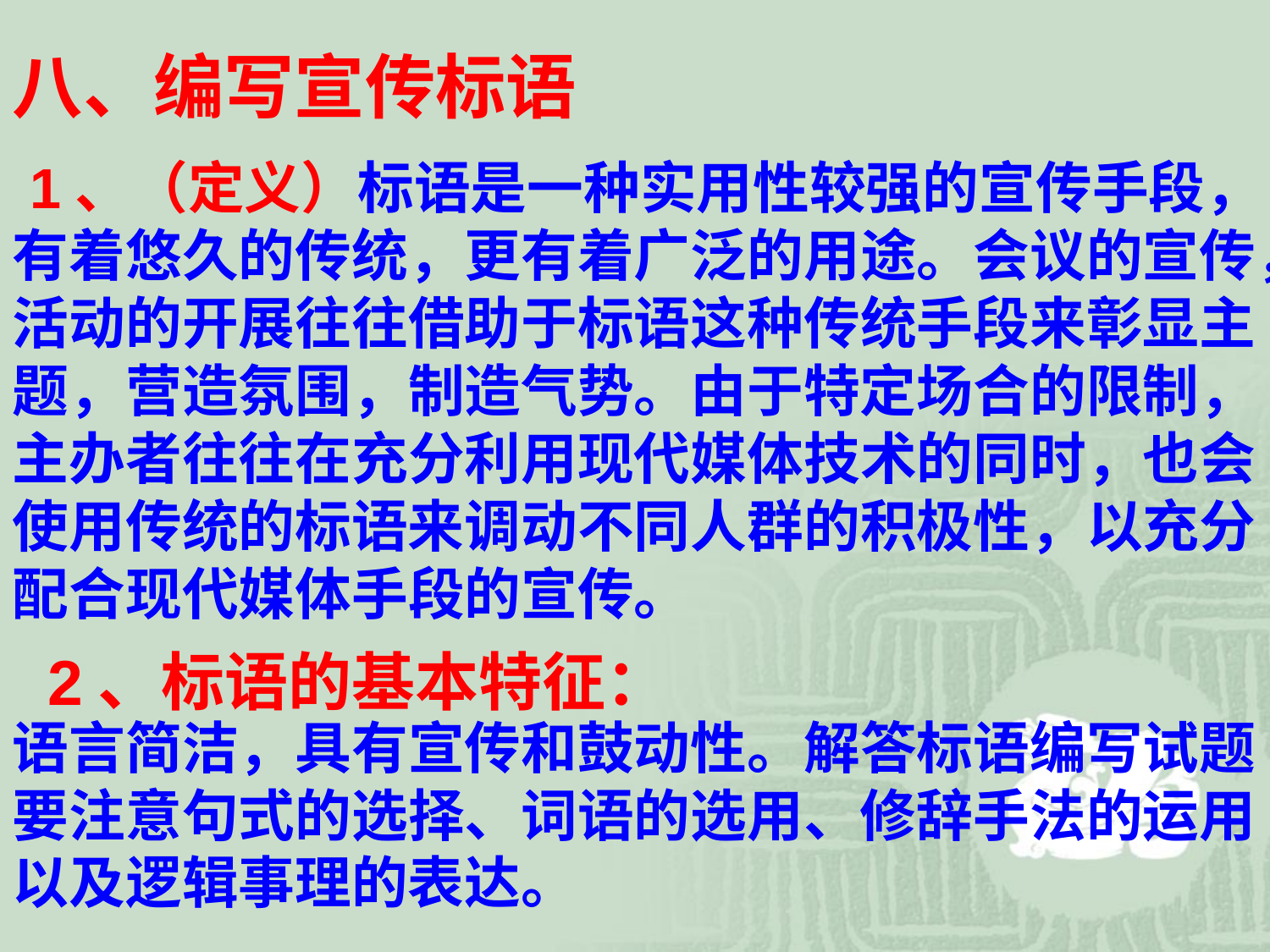

八、编写宣传标语
  1、（定义）标语是一种实用性较强的宣传手段，有着悠久的传统，更有着广泛的用途。会议的宣传，活动的开展往往借助于标语这种传统手段来彰显主题，营造氛围，制造气势。由于特定场合的限制，主办者往往在充分利用现代媒体技术的同时，也会使用传统的标语来调动不同人群的积极性，以充分配合现代媒体手段的宣传。
  2、标语的基本特征：
语言简洁，具有宣传和鼓动性。解答标语编写试题要注意句式的选择、词语的选用、修辞手法的运用以及逻辑事理的表达。